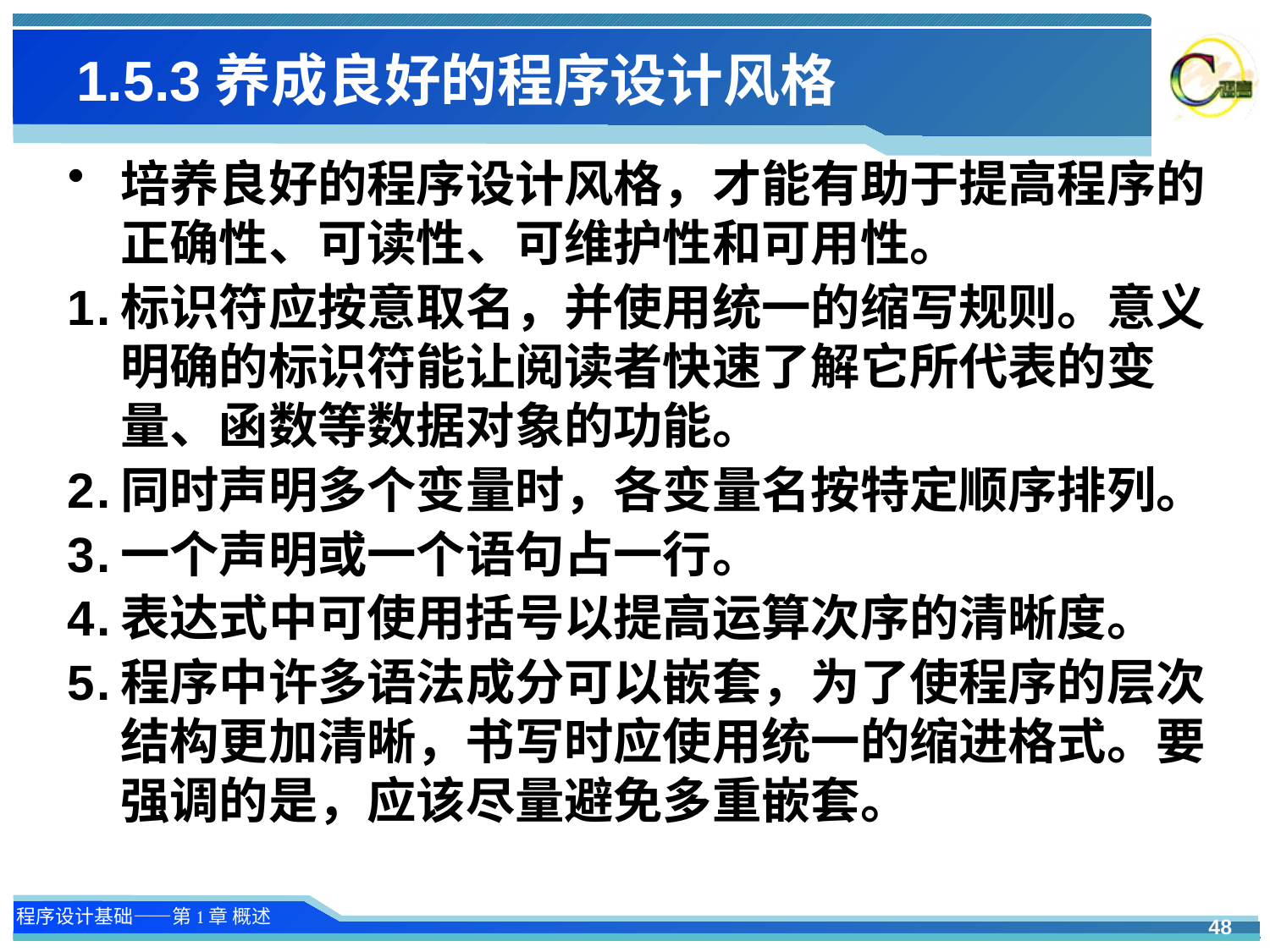

# 1.5.3养成良好的程序设计风格
培养良好的程序设计风格，才能有助于提高程序的正确性、可读性、可维护性和可用性。
标识符应按意取名，并使用统一的缩写规则。意义明确的标识符能让阅读者快速了解它所代表的变量、函数等数据对象的功能。
同时声明多个变量时，各变量名按特定顺序排列。
一个声明或一个语句占一行。
表达式中可使用括号以提高运算次序的清晰度。
程序中许多语法成分可以嵌套，为了使程序的层次结构更加清晰，书写时应使用统一的缩进格式。要强调的是，应该尽量避免多重嵌套。
48